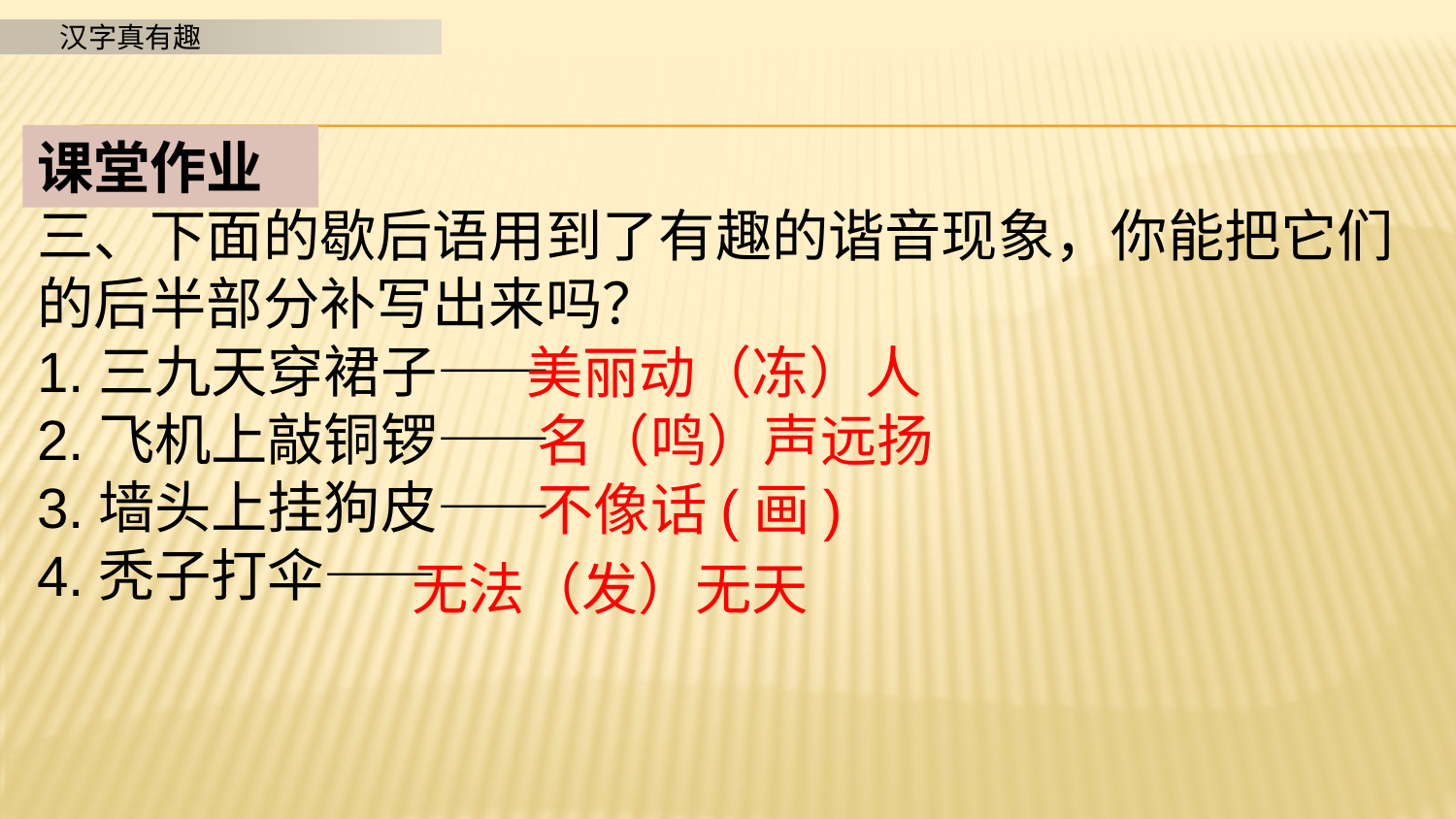

课堂作业
三、下面的歇后语用到了有趣的谐音现象，你能把它们的后半部分补写出来吗？
1.三九天穿裙子——
2.飞机上敲铜锣——
3.墙头上挂狗皮——
4.秃子打伞——
美丽动（冻）人
名（鸣）声远扬
不像话(画)
无法（发）无天